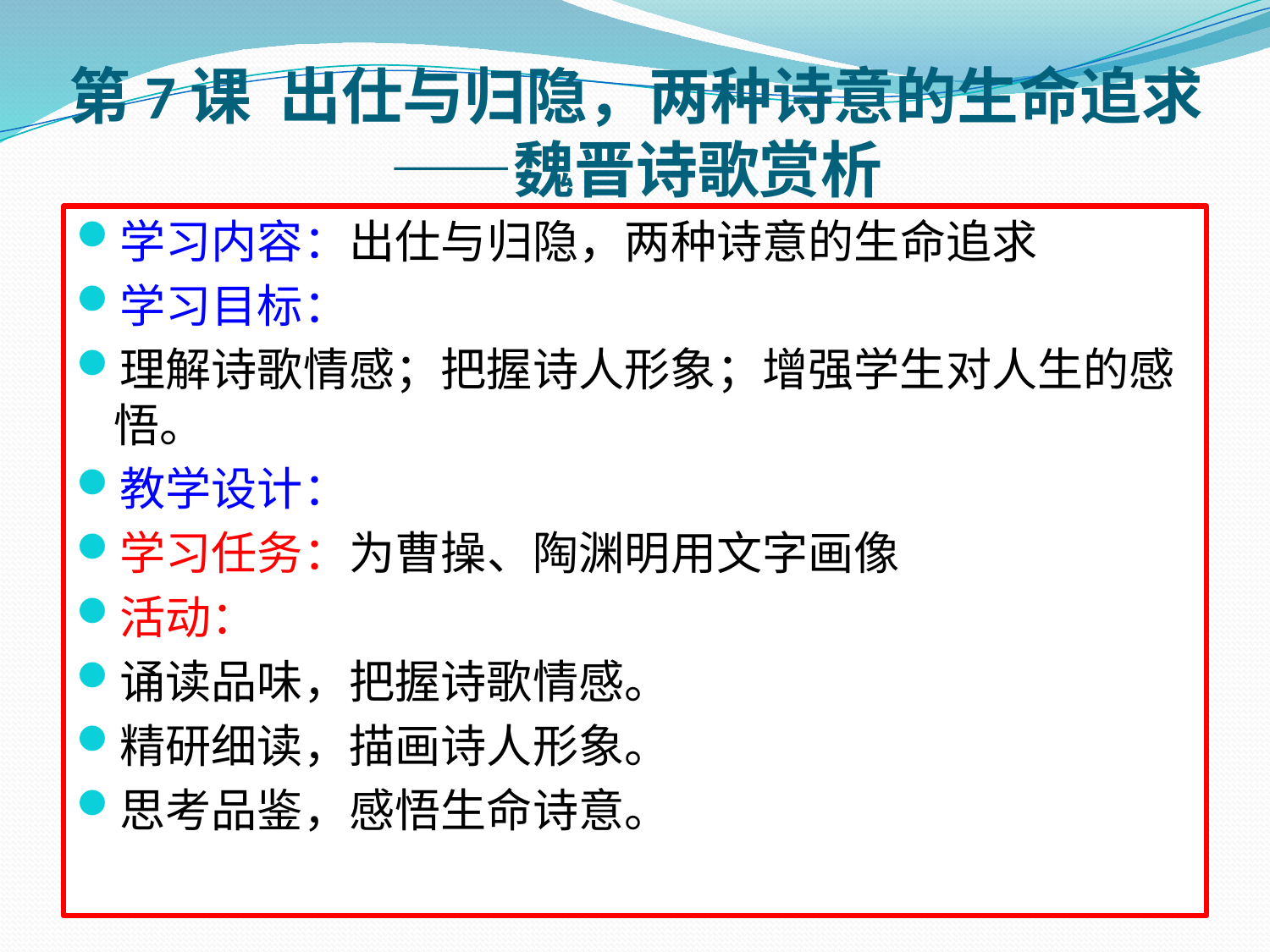

# 第7课  出仕与归隐，两种诗意的生命追求 ——魏晋诗歌赏析
学习内容：出仕与归隐，两种诗意的生命追求
学习目标：
理解诗歌情感；把握诗人形象；增强学生对人生的感悟。
教学设计：
学习任务：为曹操、陶渊明用文字画像
活动：
诵读品味，把握诗歌情感。
精研细读，描画诗人形象。
思考品鉴，感悟生命诗意。